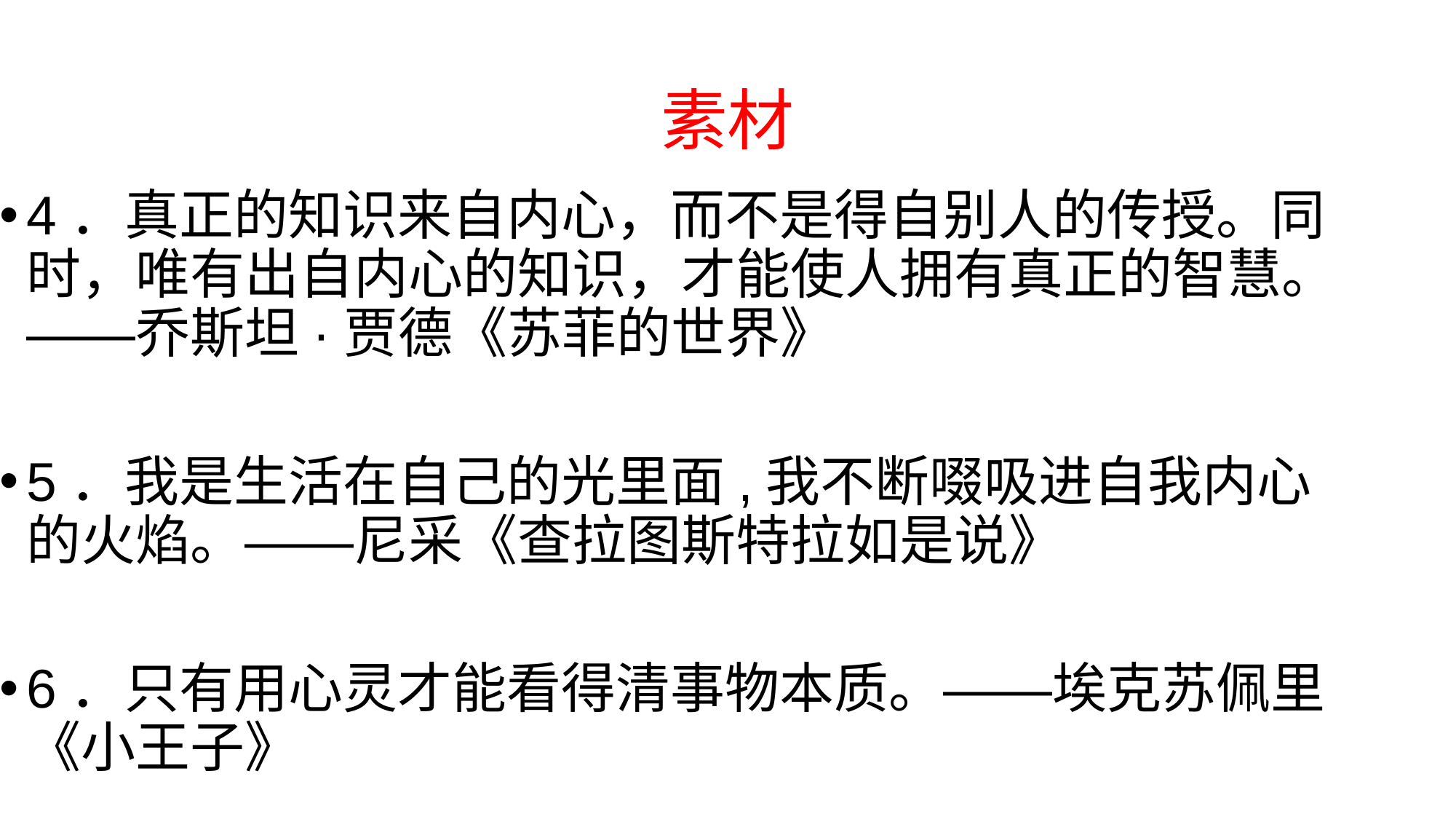

# 素材
4．真正的知识来自内心，而不是得自别人的传授。同时，唯有出自内心的知识，才能使人拥有真正的智慧。——乔斯坦·贾德《苏菲的世界》

5．我是生活在自己的光里面,我不断啜吸进自我内心的火焰。——尼采《查拉图斯特拉如是说》

6．只有用心灵才能看得清事物本质。——埃克苏佩里《小王子》